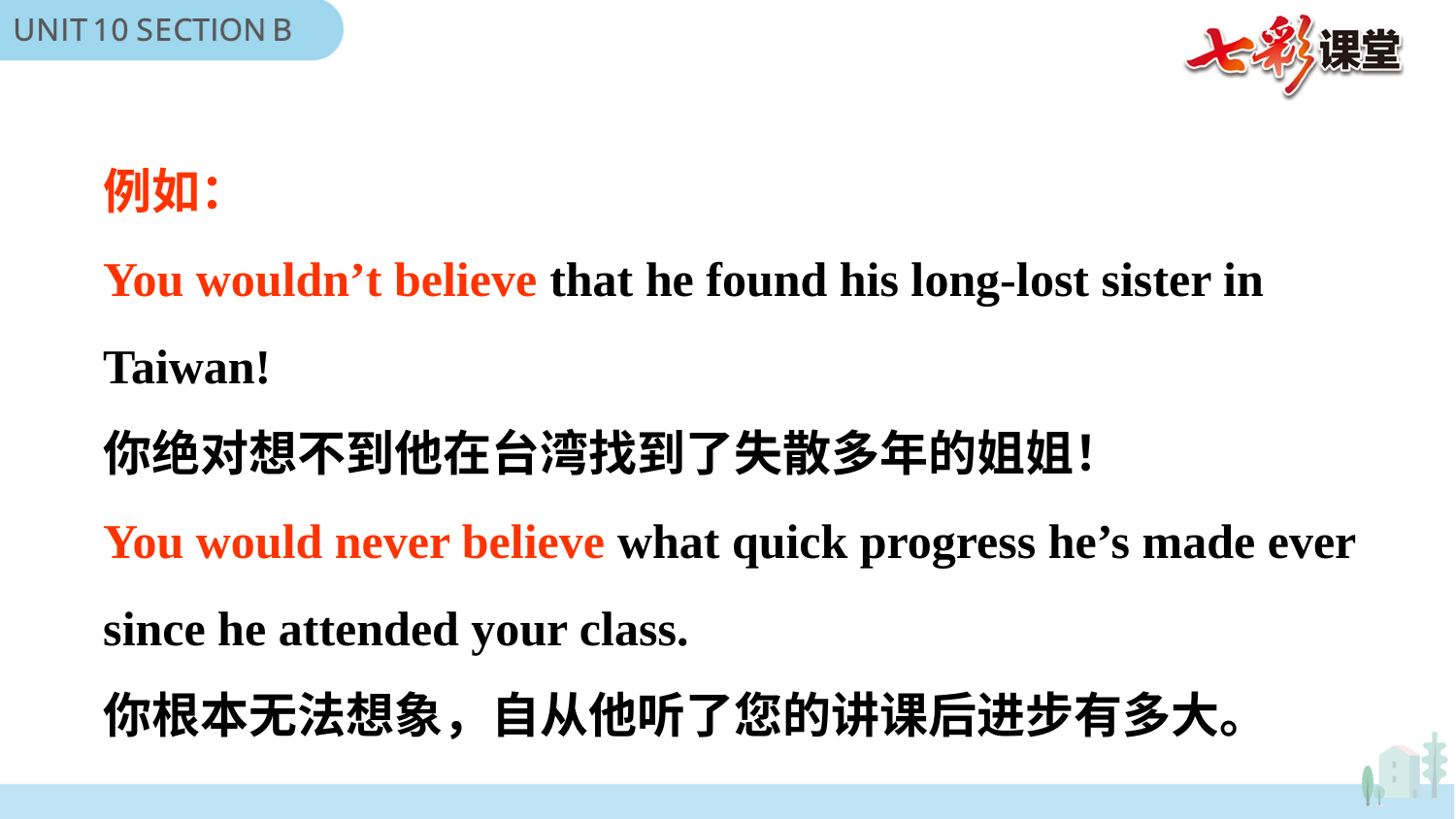

例如：
You wouldn’t believe that he found his long-lost sister in Taiwan!
你绝对想不到他在台湾找到了失散多年的姐姐！
You would never believe what quick progress he’s made ever
since he attended your class.
你根本无法想象，自从他听了您的讲课后进步有多大。